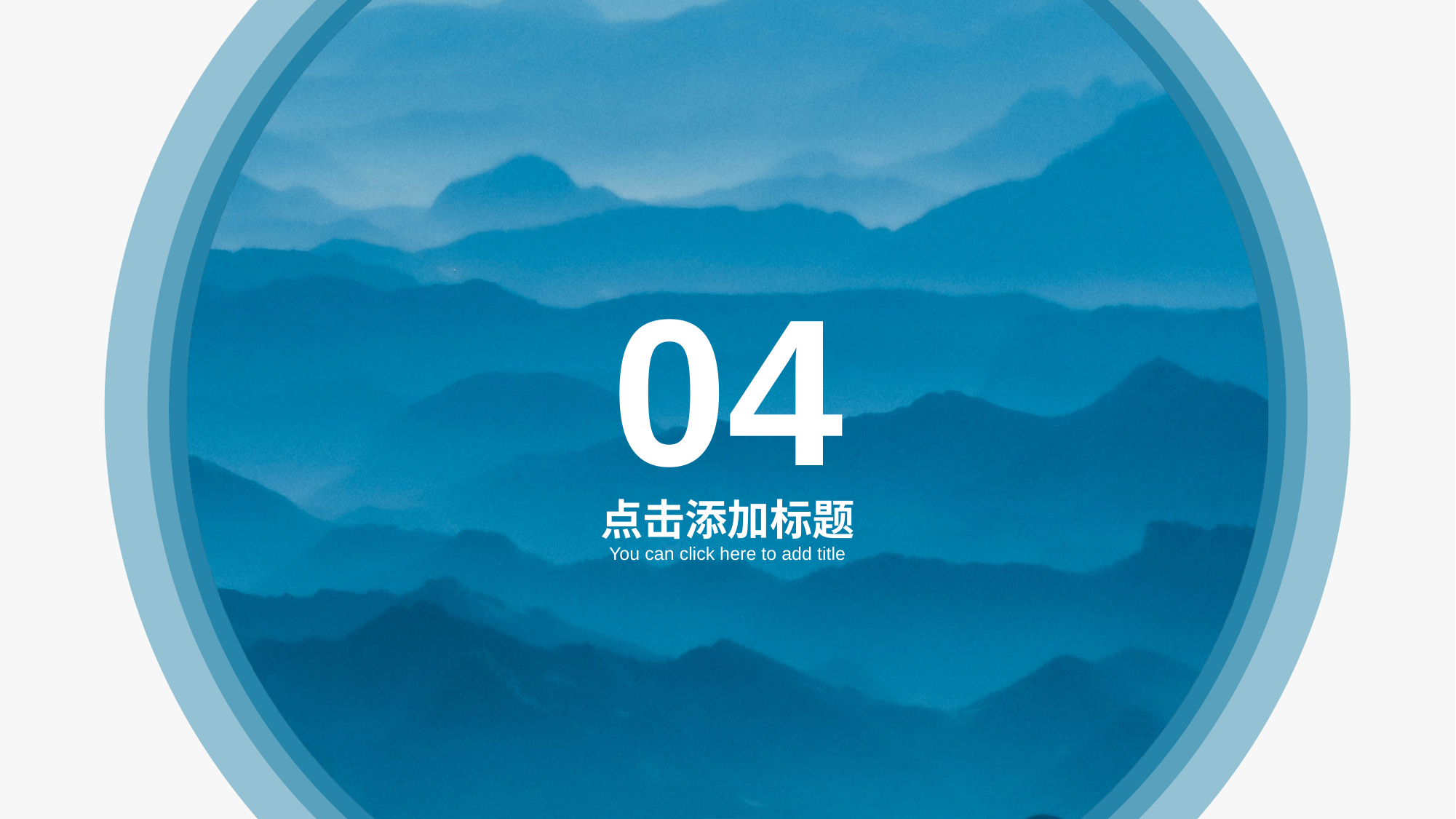

04
点击添加标题
You can click here to add title